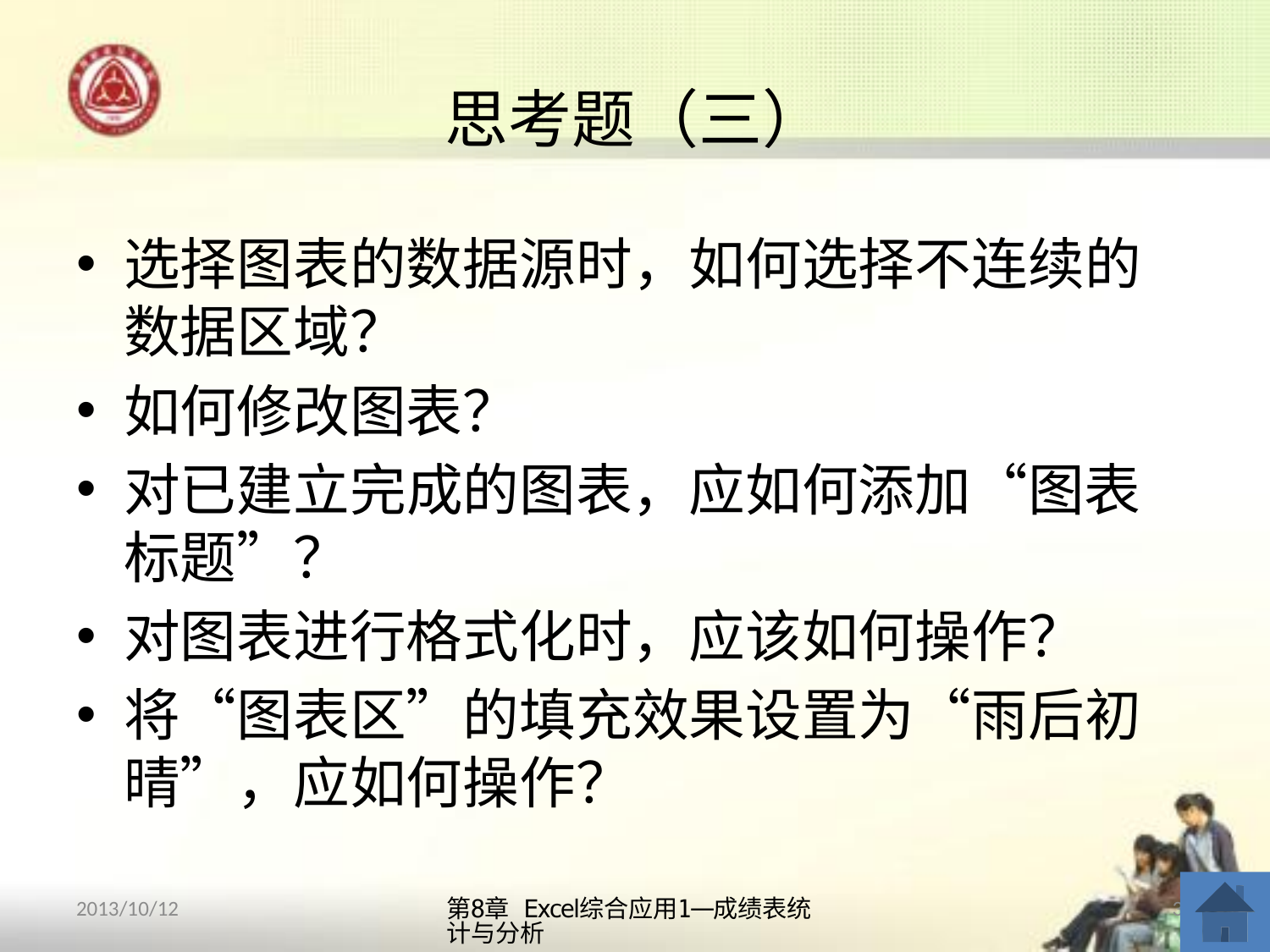

# 思考题（三）
选择图表的数据源时，如何选择不连续的数据区域？
如何修改图表？
对已建立完成的图表，应如何添加“图表标题”？
对图表进行格式化时，应该如何操作？
将“图表区”的填充效果设置为“雨后初晴”，应如何操作？

第8章  Excel综合应用1—成绩表统计与分析
32
2013/10/12